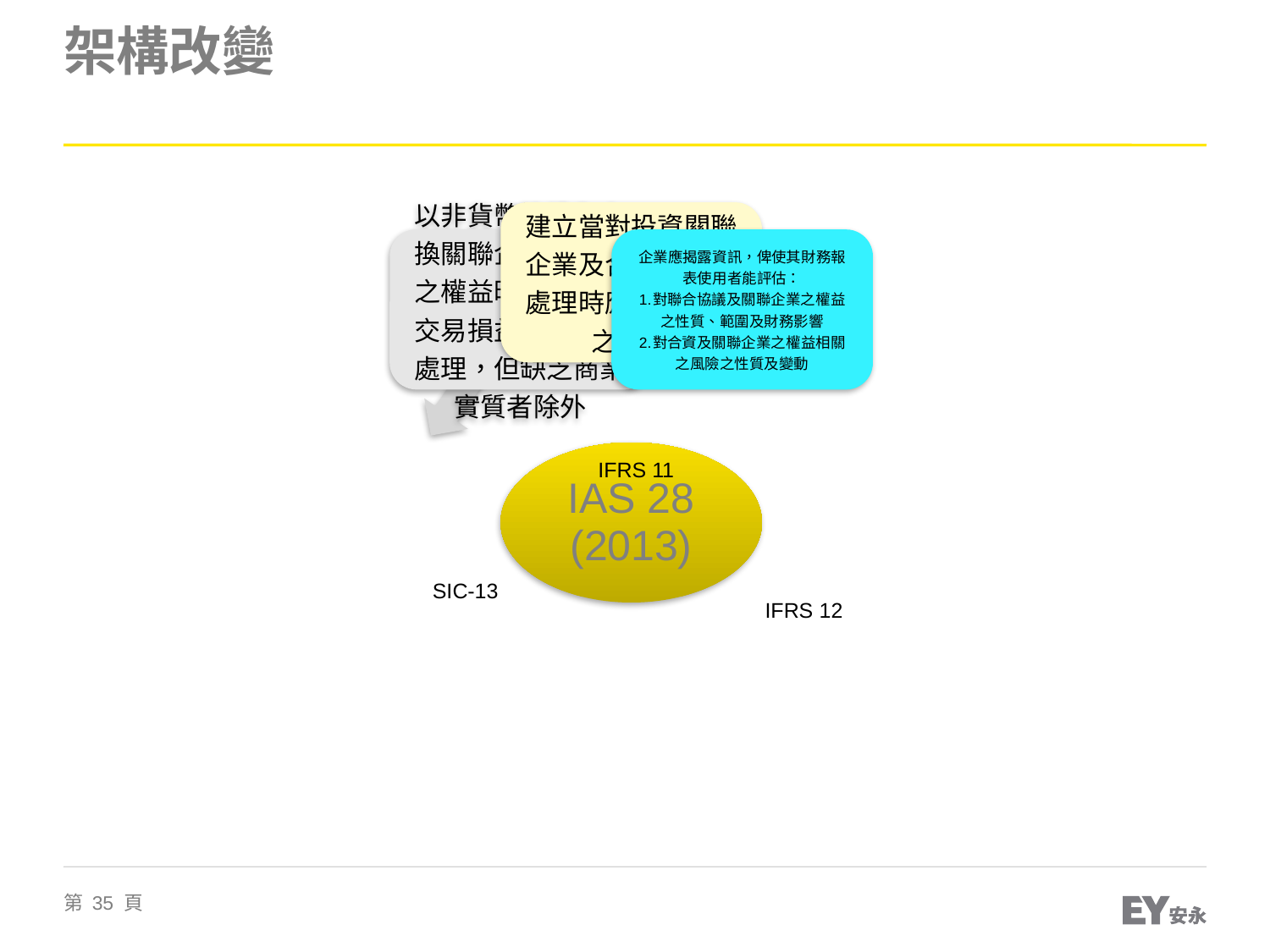

# 架構改變
IAS 28
(2013)
IFRS 11
SIC-13
IFRS 12